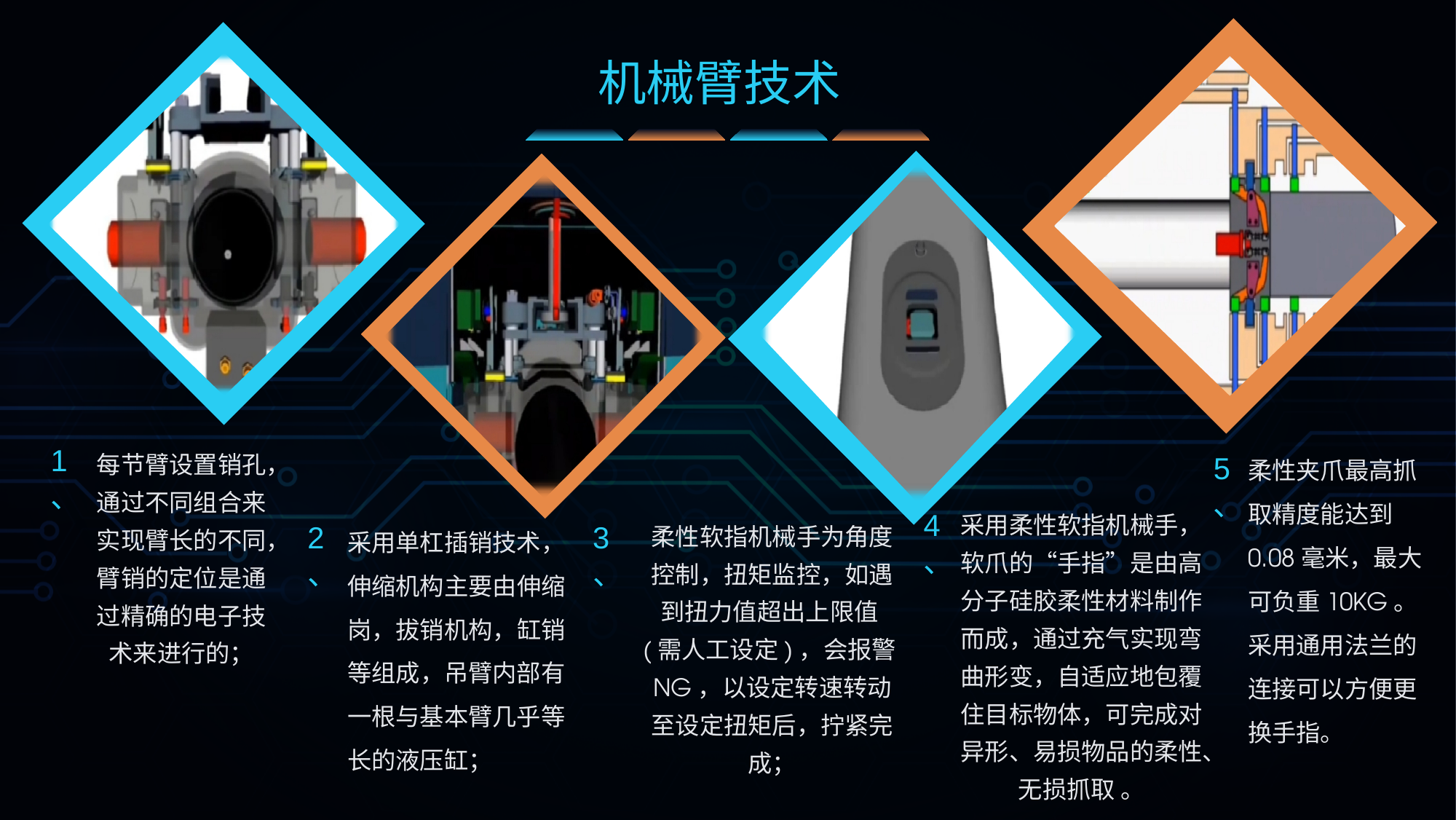

机械臂技术

1、
柔性软指机械手为角度控制，扭矩监控，如遇到扭力值超出上限值(需人工设定)，会报警NG，以设定转速转动至设定扭矩后，拧紧完成；
每节臂设置销孔，通过不同组合来实现臂长的不同，臂销的定位是通过精确的电子技术来进行的；
3、
柔性夹爪最高抓取精度能达到0.08毫米，最大可负重10KG。采用通用法兰的连接可以方便更换手指。
5、
采用柔性软指机械手，软爪的“手指”是由高分子硅胶柔性材料制作而成，通过充气实现弯曲形变，自适应地包覆住目标物体，可完成对异形、易损物品的柔性、无损抓取 。
4、
采用单杠插销技术，伸缩机构主要由伸缩岗，拔销机构，缸销等组成，吊臂内部有一根与基本臂几乎等长的液压缸；
2、